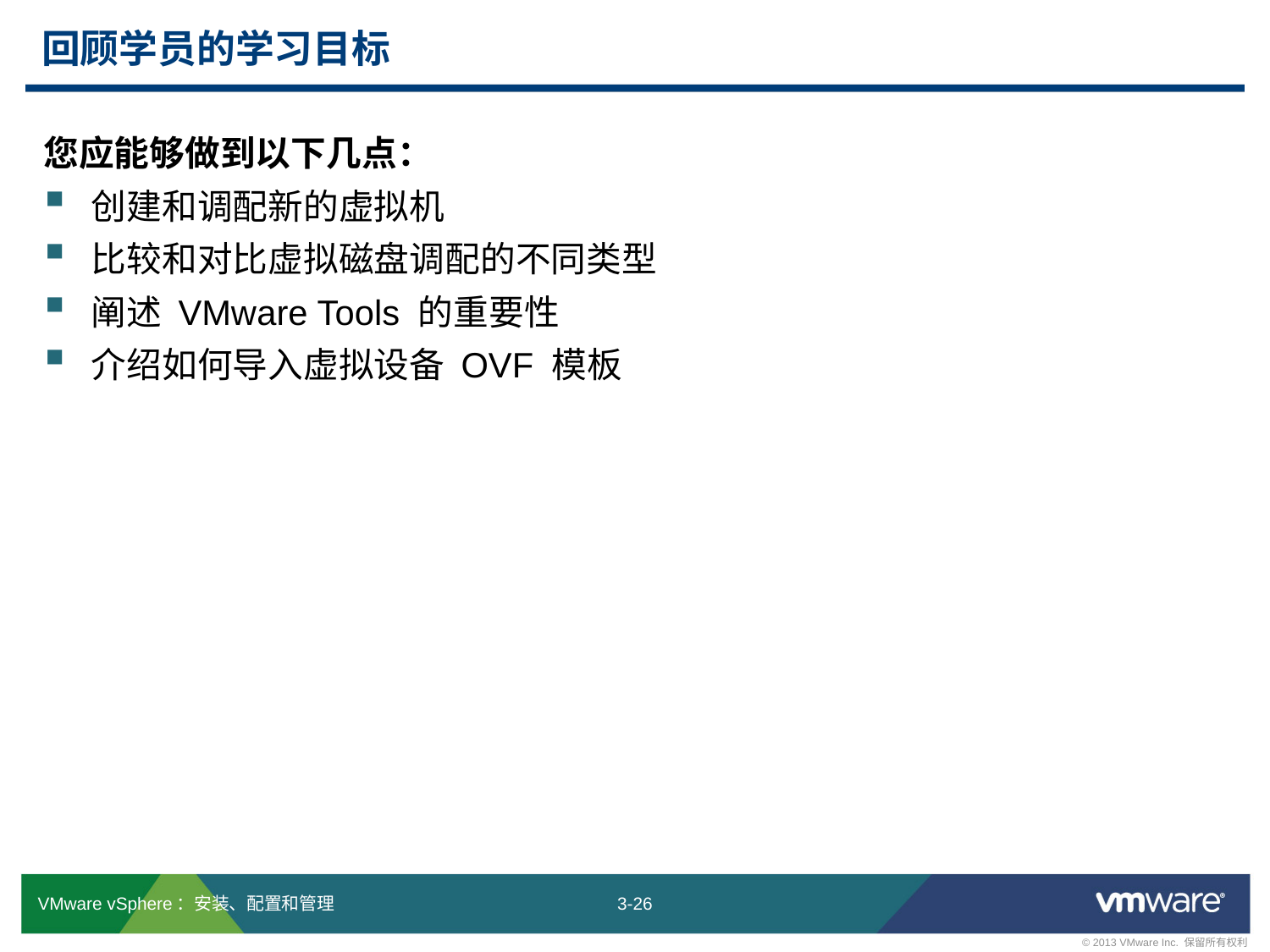

# 回顾学员的学习目标
您应能够做到以下几点：
创建和调配新的虚拟机
比较和对比虚拟磁盘调配的不同类型
阐述 VMware Tools 的重要性
介绍如何导入虚拟设备 OVF 模板